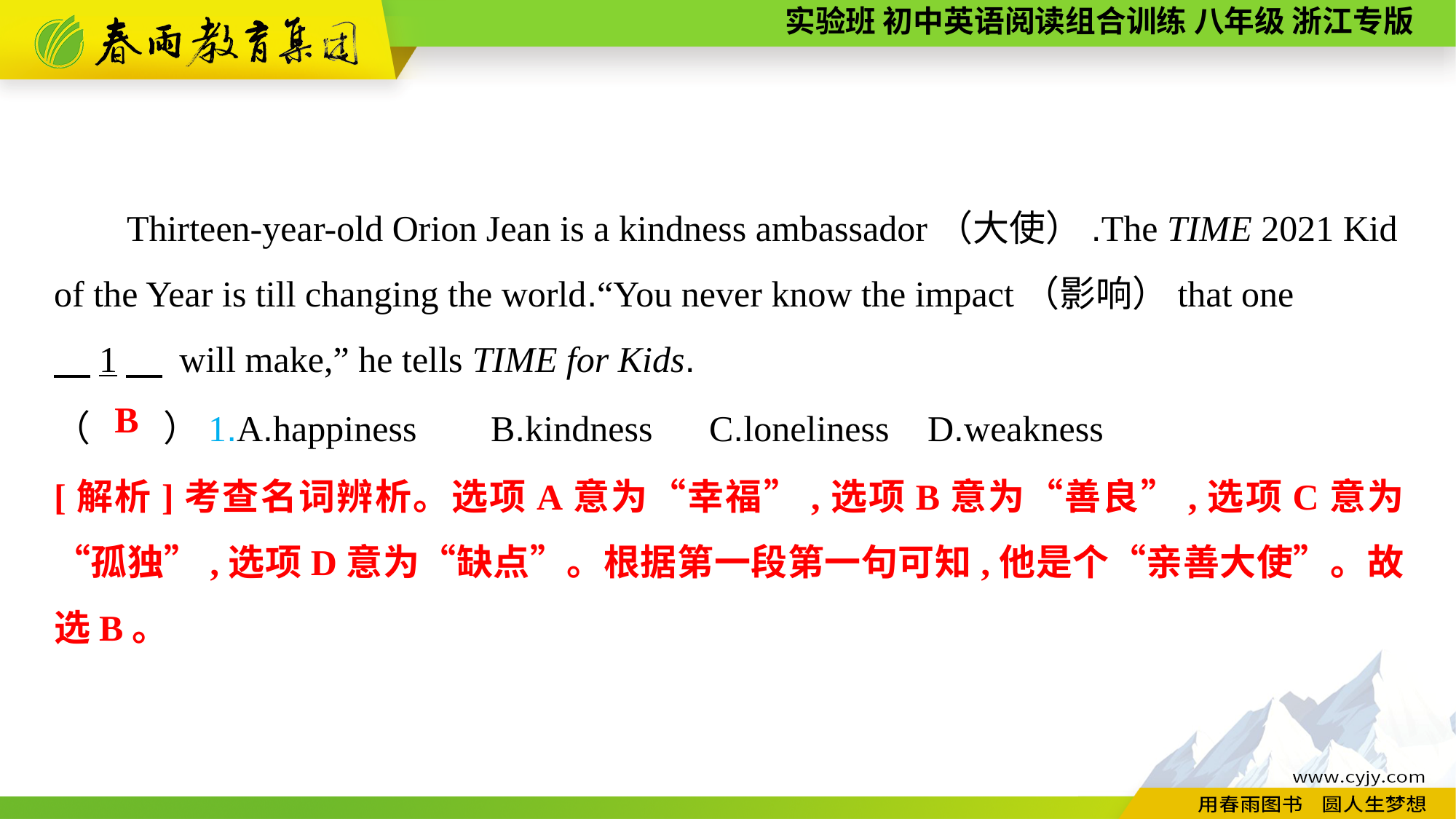

Thirteen-year-old Orion Jean is a kindness ambassador（大使）.The TIME 2021 Kid of the Year is till changing the world.“You never know the impact（影响）that one
　1　 will make,” he tells TIME for Kids.
（　　）1.A.happiness	B.kindness	C.loneliness	D.weakness
B
[解析]考查名词辨析。选项A意为“幸福”,选项B意为“善良”,选项C意为“孤独”,选项D意为“缺点”。根据第一段第一句可知,他是个“亲善大使”。故选B。